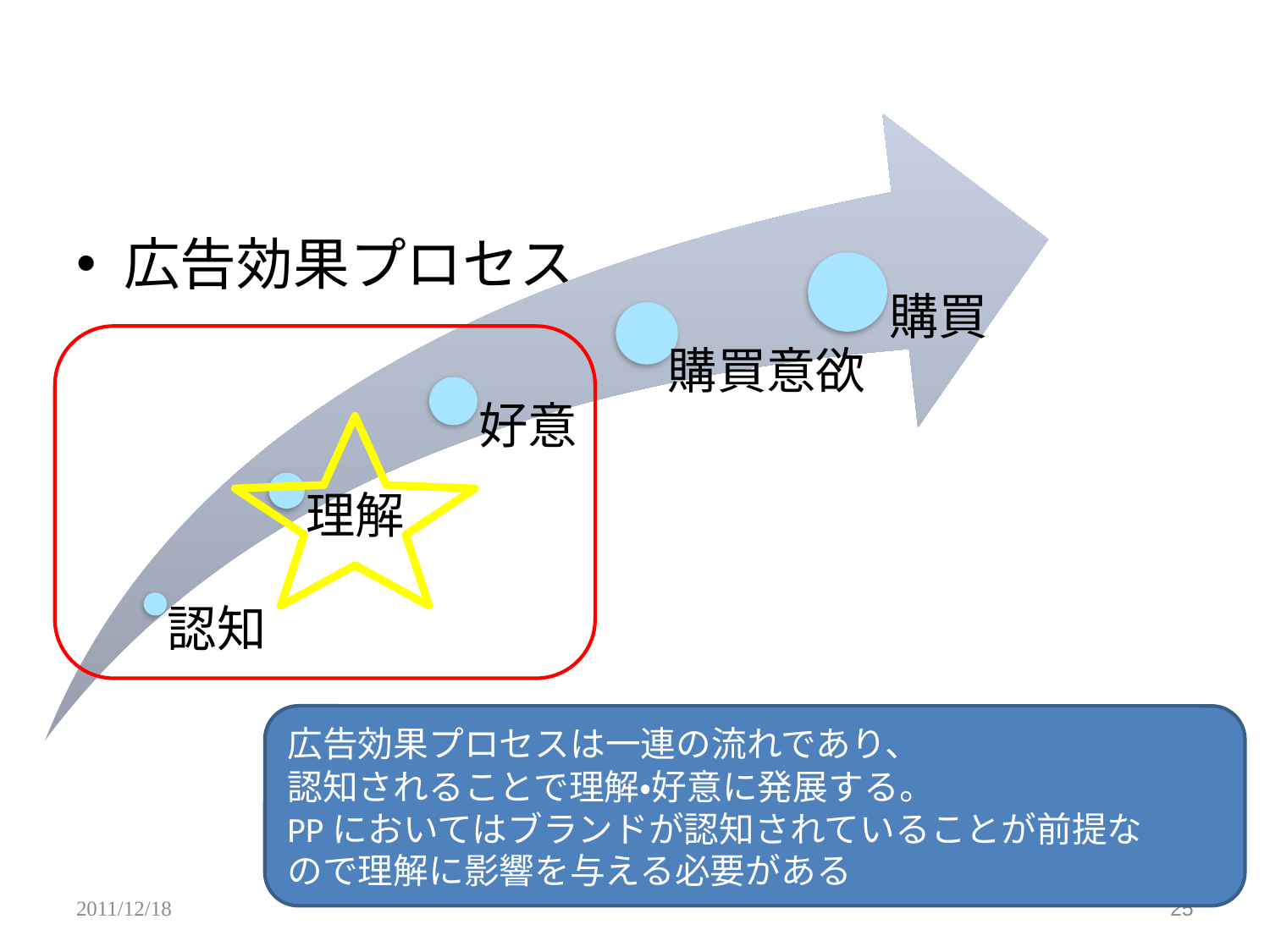

#
認知
理解
好意
購買意欲
購買
広告効果プロセス

広告効果プロセスは一連の流れであり、
認知されることで理解・好意に発展する。
PPにおいてはブランドが認知されていることが前提なので理解に影響を与える必要がある
2011/12/18
25